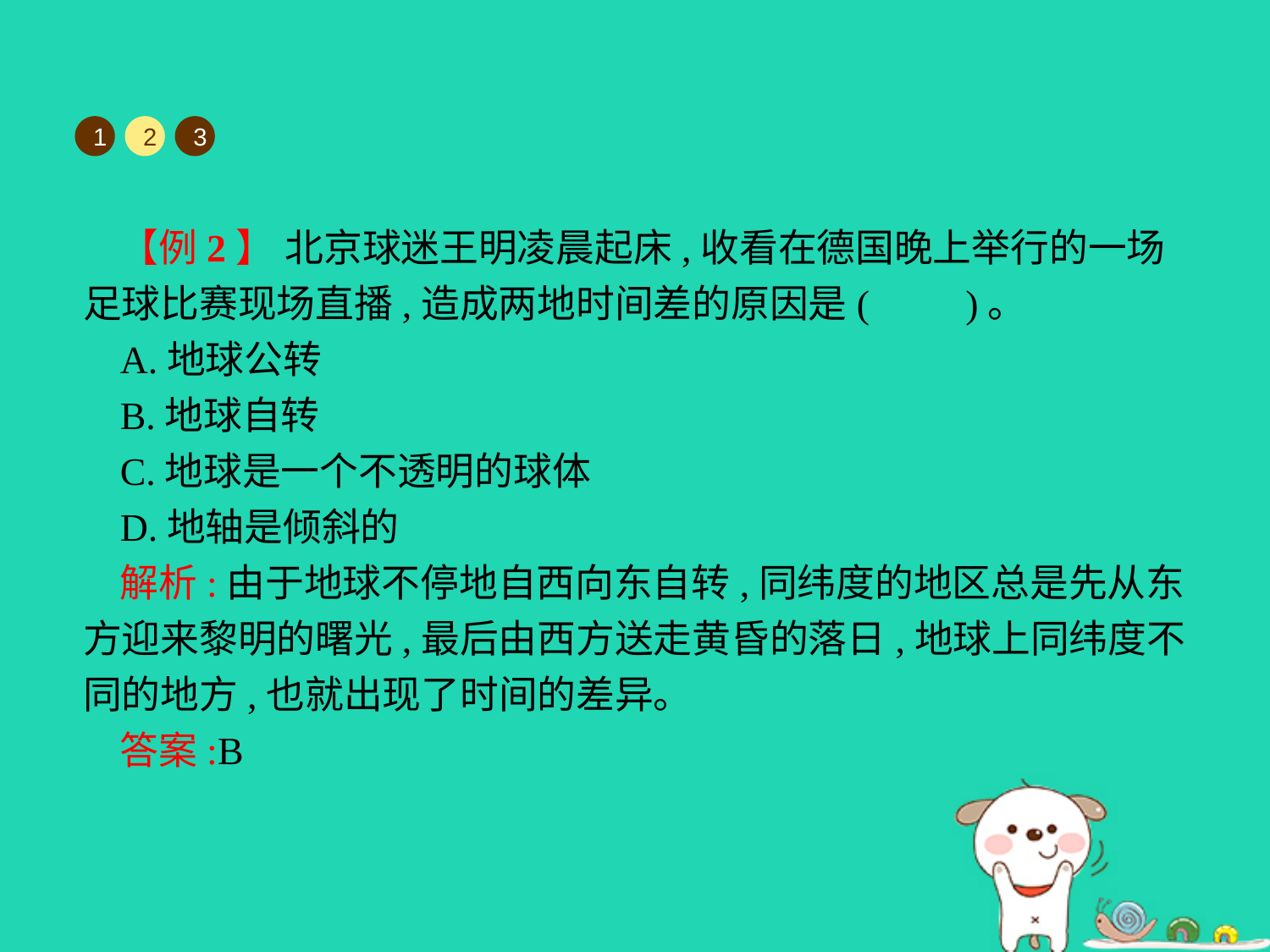

1
2
3
【例2】 北京球迷王明凌晨起床,收看在德国晚上举行的一场足球比赛现场直播,造成两地时间差的原因是(　　)。
A.地球公转
B.地球自转
C.地球是一个不透明的球体
D.地轴是倾斜的
解析:由于地球不停地自西向东自转,同纬度的地区总是先从东方迎来黎明的曙光,最后由西方送走黄昏的落日,地球上同纬度不同的地方,也就出现了时间的差异。
答案:B